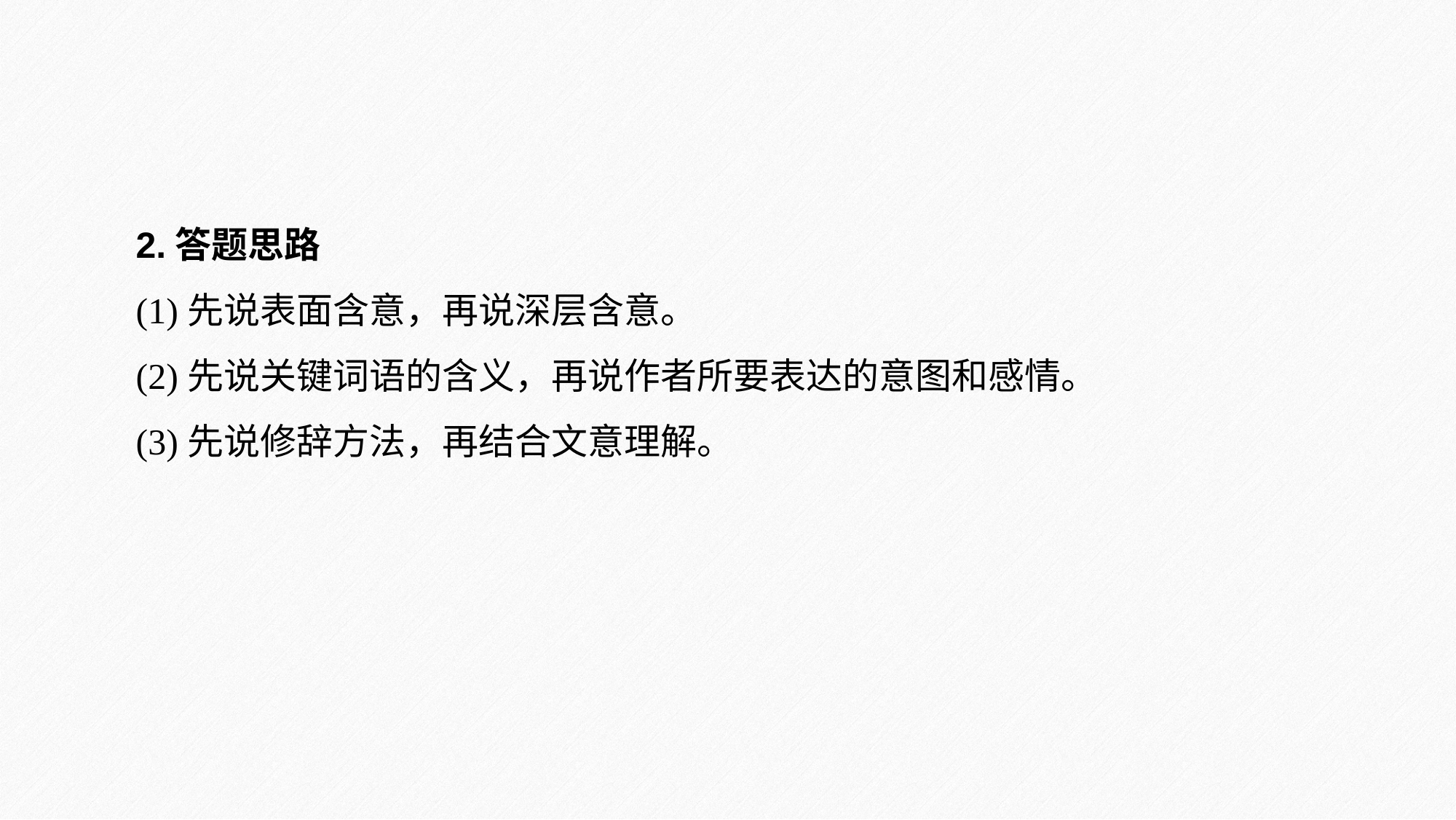

2.答题思路
(1)先说表面含意，再说深层含意。
(2)先说关键词语的含义，再说作者所要表达的意图和感情。
(3)先说修辞方法，再结合文意理解。